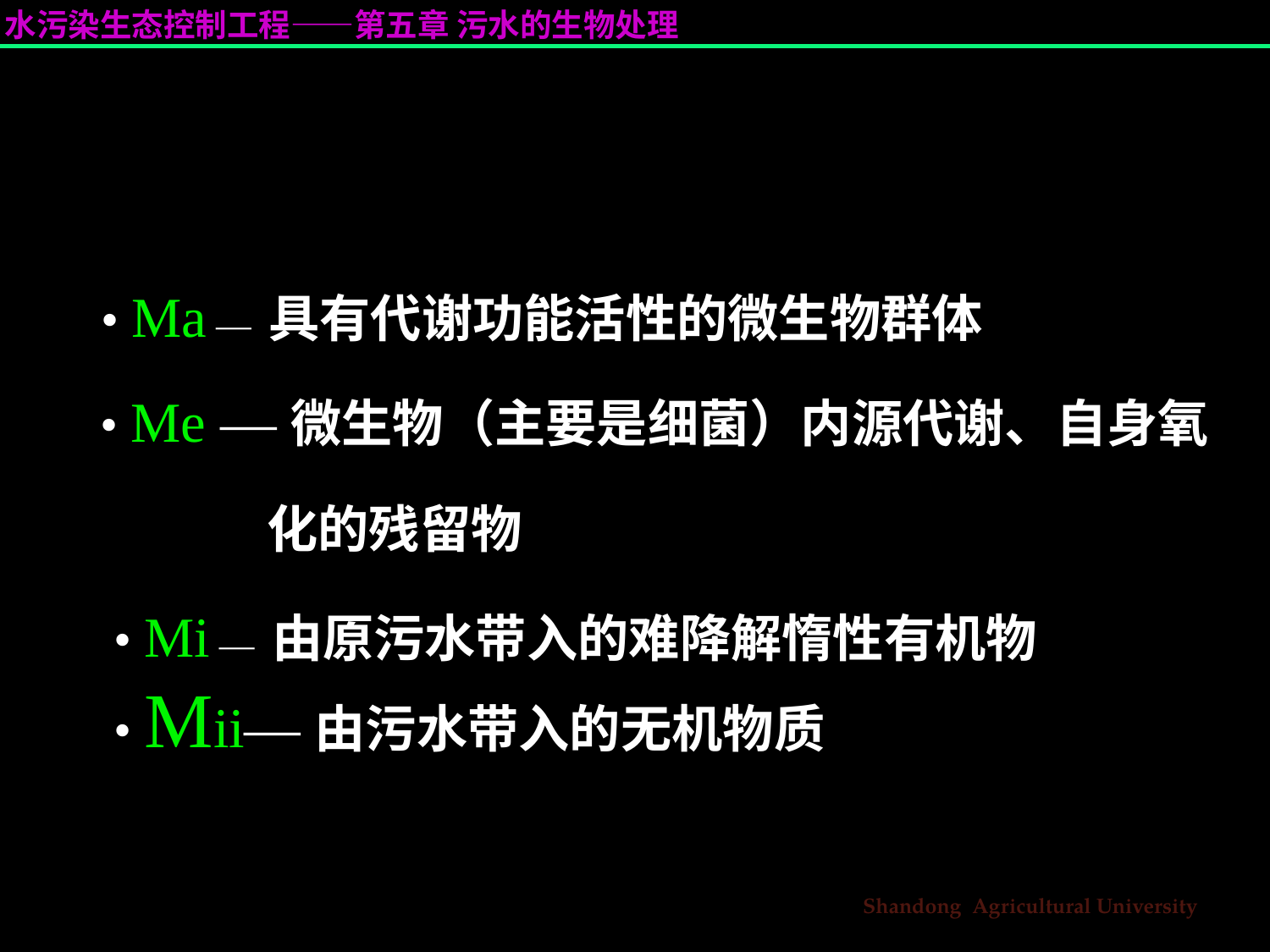

• Ma — 具有代谢功能活性的微生物群体
• Me —微生物（主要是细菌）内源代谢、自身氧

化的残留物

• Mi — 由原污水带入的难降解惰性有机物

• Mii—由污水带入的无机物质